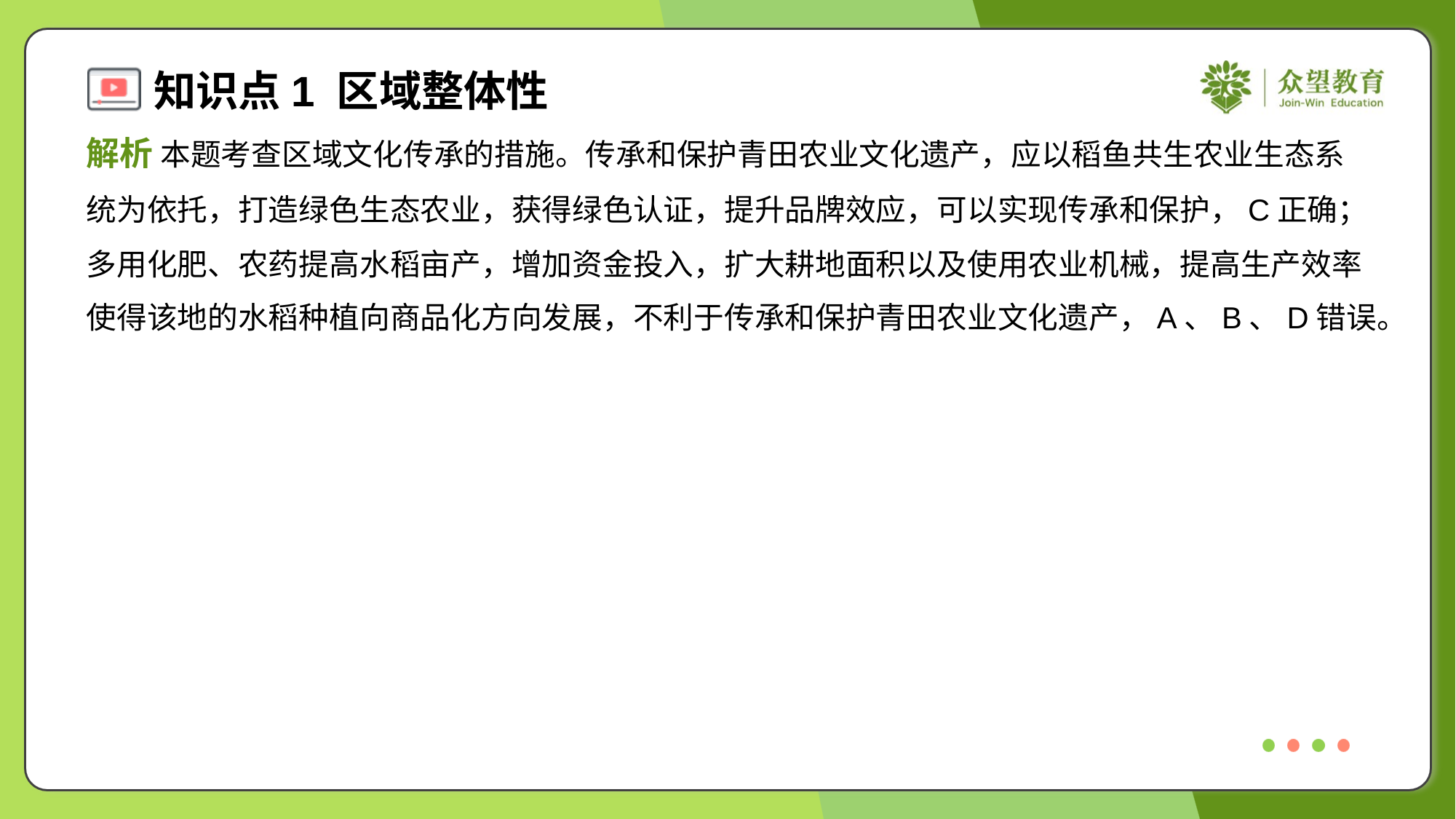

解析 本题考查区域文化传承的措施。传承和保护青田农业文化遗产，应以稻鱼共生农业生态系
统为依托，打造绿色生态农业，获得绿色认证，提升品牌效应，可以实现传承和保护，C正确；
多用化肥、农药提高水稻亩产，增加资金投入，扩大耕地面积以及使用农业机械，提高生产效率
使得该地的水稻种植向商品化方向发展，不利于传承和保护青田农业文化遗产，A、B、D错误。